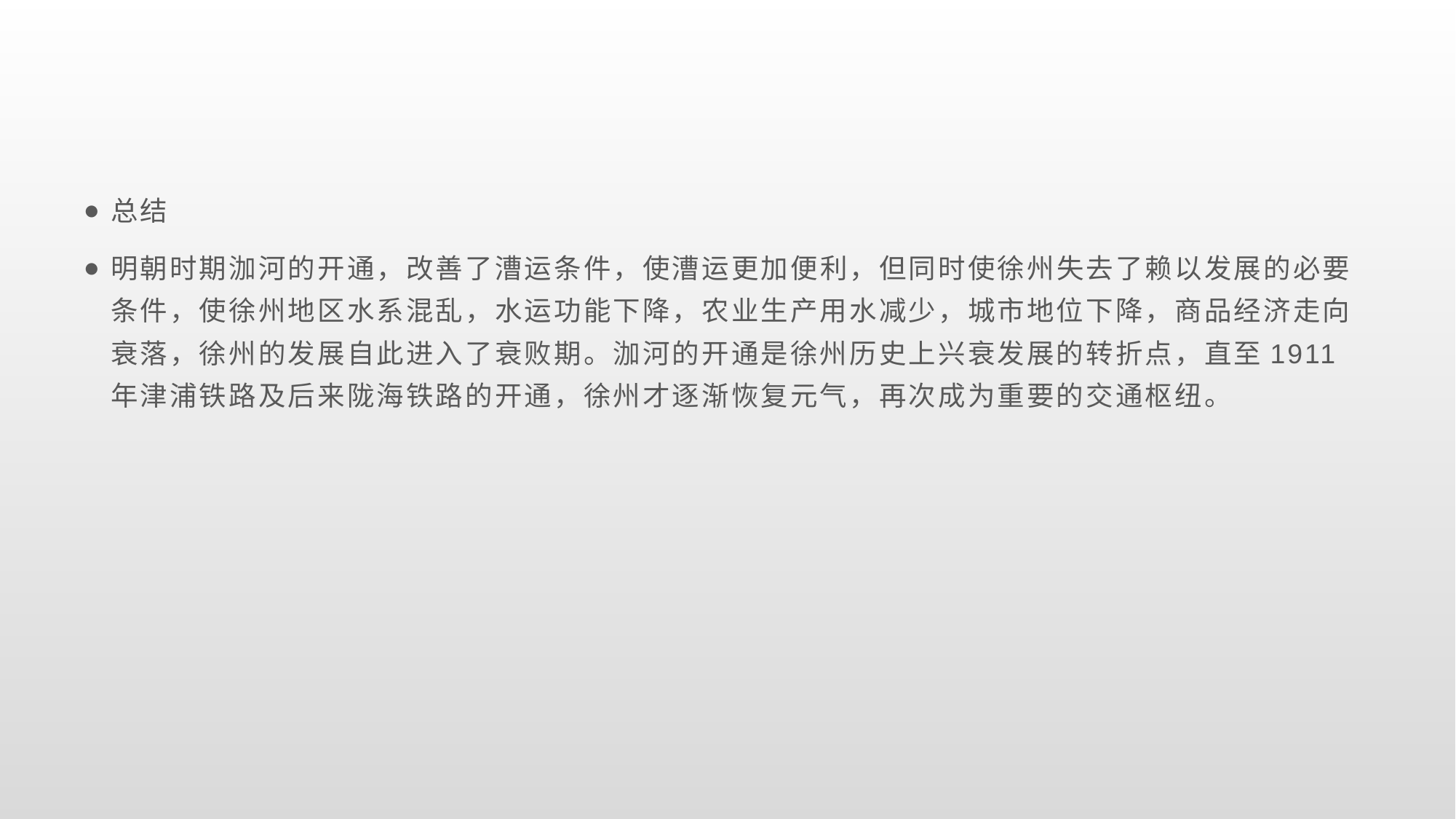

#
总结
明朝时期泇河的开通，改善了漕运条件，使漕运更加便利，但同时使徐州失去了赖以发展的必要条件，使徐州地区水系混乱，水运功能下降，农业生产用水减少，城市地位下降，商品经济走向衰落，徐州的发展自此进入了衰败期。泇河的开通是徐州历史上兴衰发展的转折点，直至1911年津浦铁路及后来陇海铁路的开通，徐州才逐渐恢复元气，再次成为重要的交通枢纽。